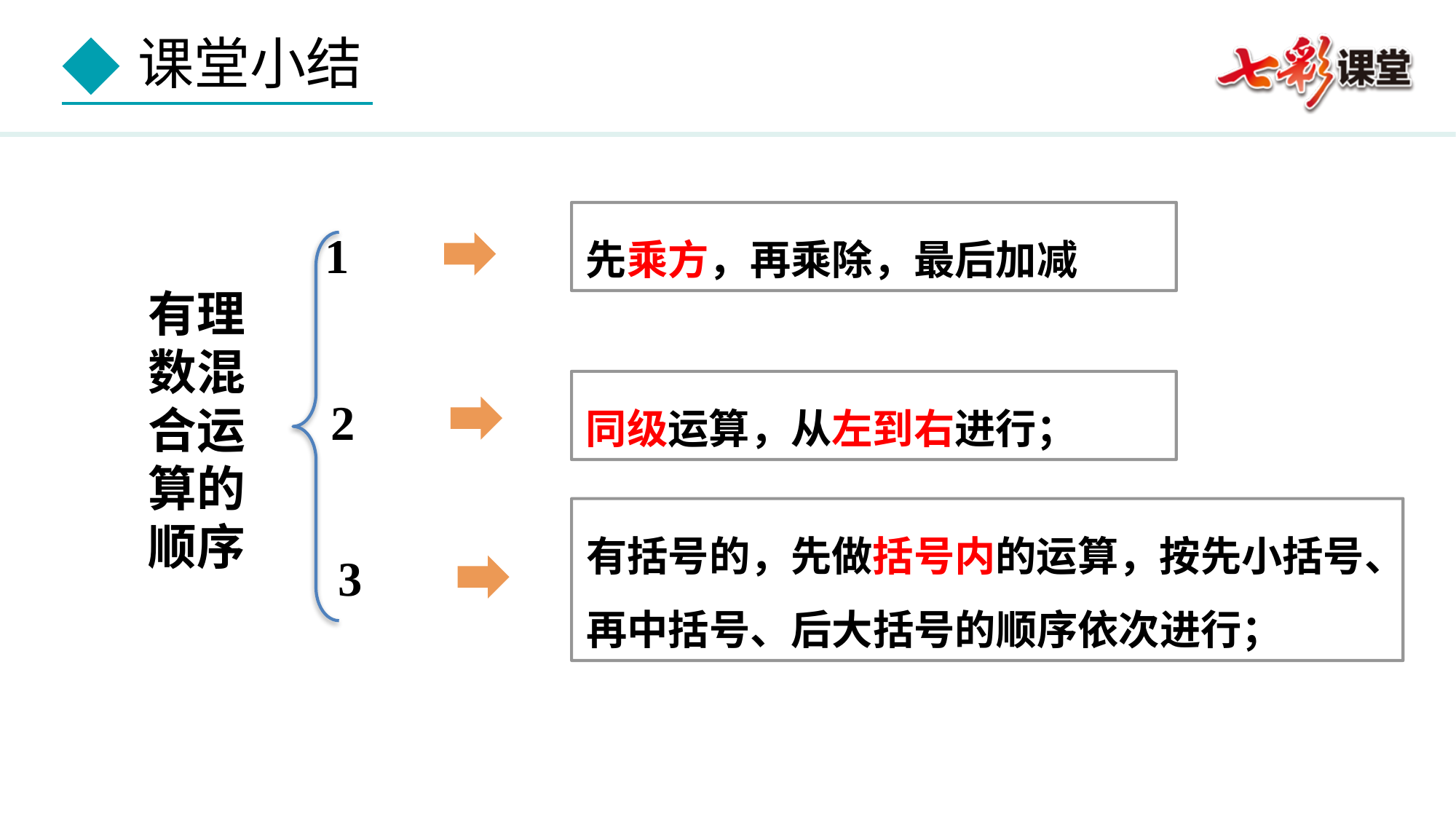

先乘方，再乘除，最后加减
1

有理数混合运算的顺序
同级运算，从左到右进行；
2

有括号的，先做括号内的运算，按先小括号、再中括号、后大括号的顺序依次进行；
3